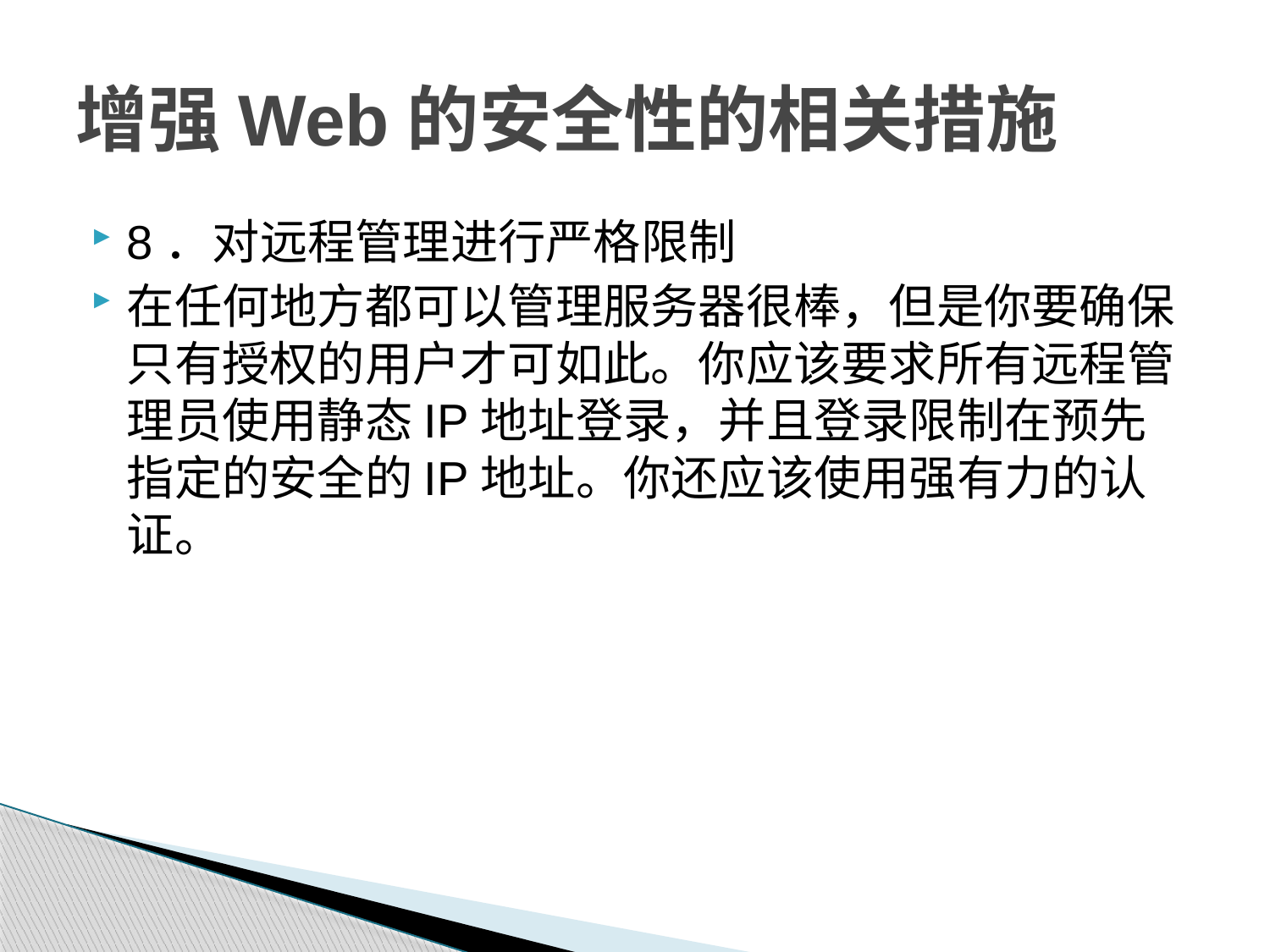

# 增强Web的安全性的相关措施
8．对远程管理进行严格限制
在任何地方都可以管理服务器很棒，但是你要确保只有授权的用户才可如此。你应该要求所有远程管理员使用静态IP地址登录，并且登录限制在预先指定的安全的IP地址。你还应该使用强有力的认证。